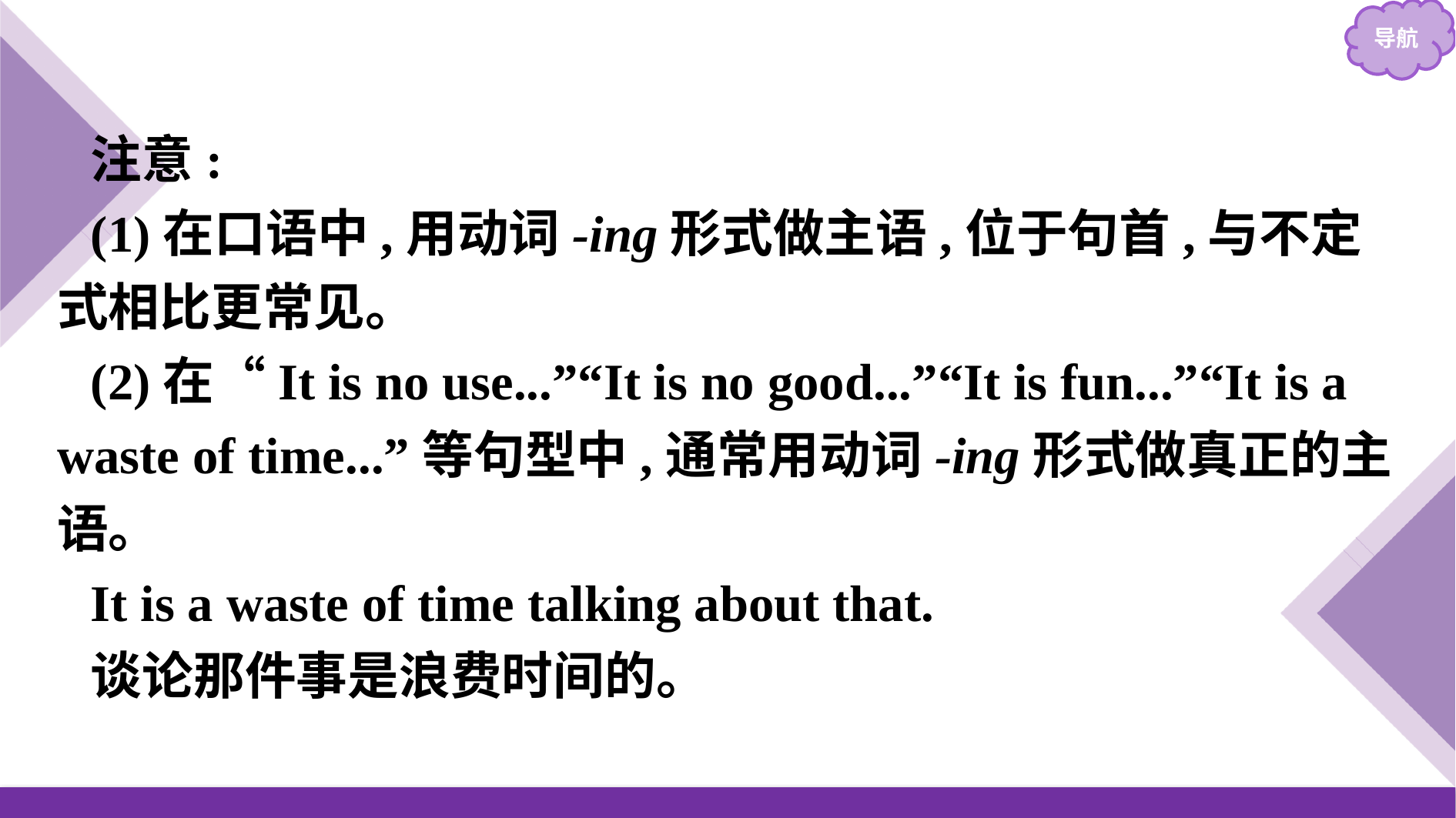

注意:
(1)在口语中,用动词-ing形式做主语,位于句首,与不定式相比更常见。
(2)在“It is no use...”“It is no good...”“It is fun...”“It is a waste of time...”等句型中,通常用动词-ing形式做真正的主语。
It is a waste of time talking about that.
谈论那件事是浪费时间的。